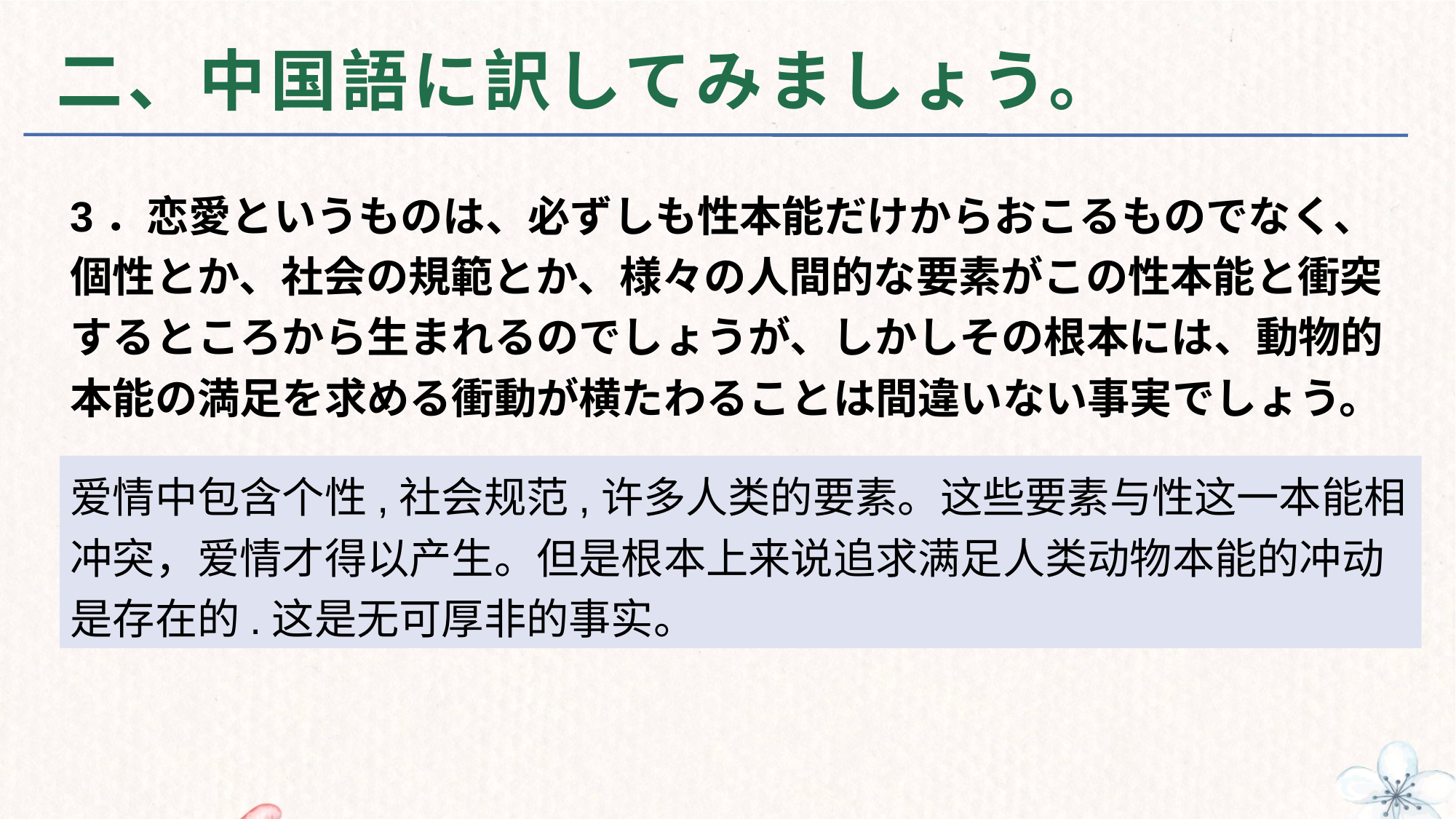

# 二、中国語に訳してみましょう。
3．恋愛というものは、必ずしも性本能だけからおこるものでなく、個性とか、社会の規範とか、様々の人間的な要素がこの性本能と衝突するところから生まれるのでしょうが、しかしその根本には、動物的本能の満足を求める衝動が横たわることは間違いない事実でしょう。
爱情中包含个性,社会规范,许多人类的要素。这些要素与性这一本能相冲突，爱情才得以产生。但是根本上来说追求满足人类动物本能的冲动是存在的.这是无可厚非的事实。